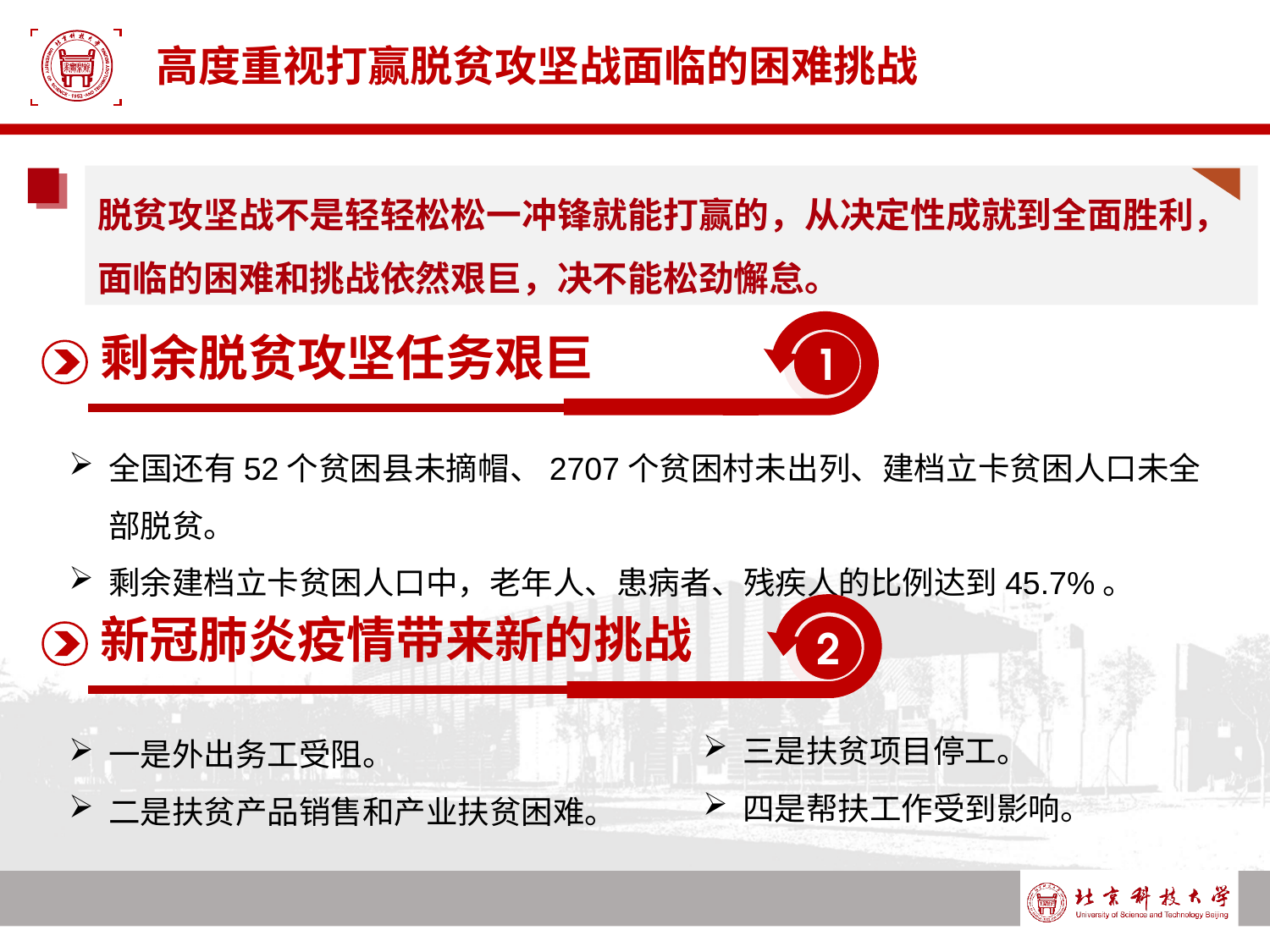

# 高度重视打赢脱贫攻坚战面临的困难挑战
脱贫攻坚战不是轻轻松松一冲锋就能打赢的，从决定性成就到全面胜利，面临的困难和挑战依然艰巨，决不能松劲懈怠。

剩余脱贫攻坚任务艰巨
1

全国还有52个贫困县未摘帽、2707个贫困村未出列、建档立卡贫困人口未全部脱贫。
剩余建档立卡贫困人口中，老年人、患病者、残疾人的比例达到45.7%。

新冠肺炎疫情带来新的挑战
2

三是扶贫项目停工。
四是帮扶工作受到影响。
一是外出务工受阻。
二是扶贫产品销售和产业扶贫困难。